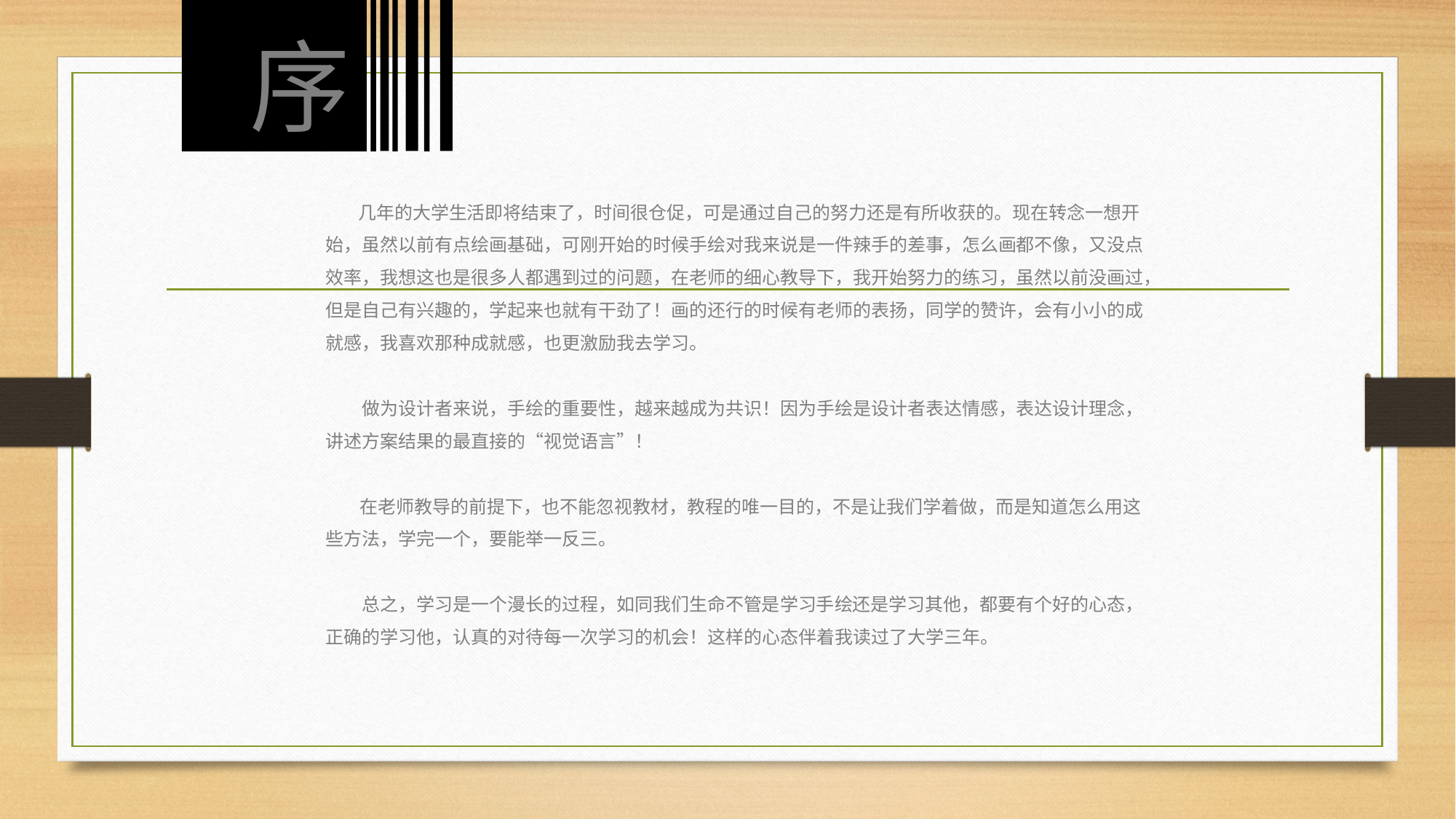

序
       几年的大学生活即将结束了，时间很仓促，可是通过自己的努力还是有所收获的。现在转念一想开始，虽然以前有点绘画基础，可刚开始的时候手绘对我来说是一件辣手的差事，怎么画都不像，又没点效率，我想这也是很多人都遇到过的问题，在老师的细心教导下，我开始努力的练习，虽然以前没画过，但是自己有兴趣的，学起来也就有干劲了！画的还行的时候有老师的表扬，同学的赞许，会有小小的成就感，我喜欢那种成就感，也更激励我去学习。

　　做为设计者来说，手绘的重要性，越来越成为共识！因为手绘是设计者表达情感，表达设计理念，讲述方案结果的最直接的“视觉语言”！

　    在老师教导的前提下，也不能忽视教材，教程的唯一目的，不是让我们学着做，而是知道怎么用这些方法，学完一个，要能举一反三。

        总之，学习是一个漫长的过程，如同我们生命不管是学习手绘还是学习其他，都要有个好的心态，正确的学习他，认真的对待每一次学习的机会！这样的心态伴着我读过了大学三年。